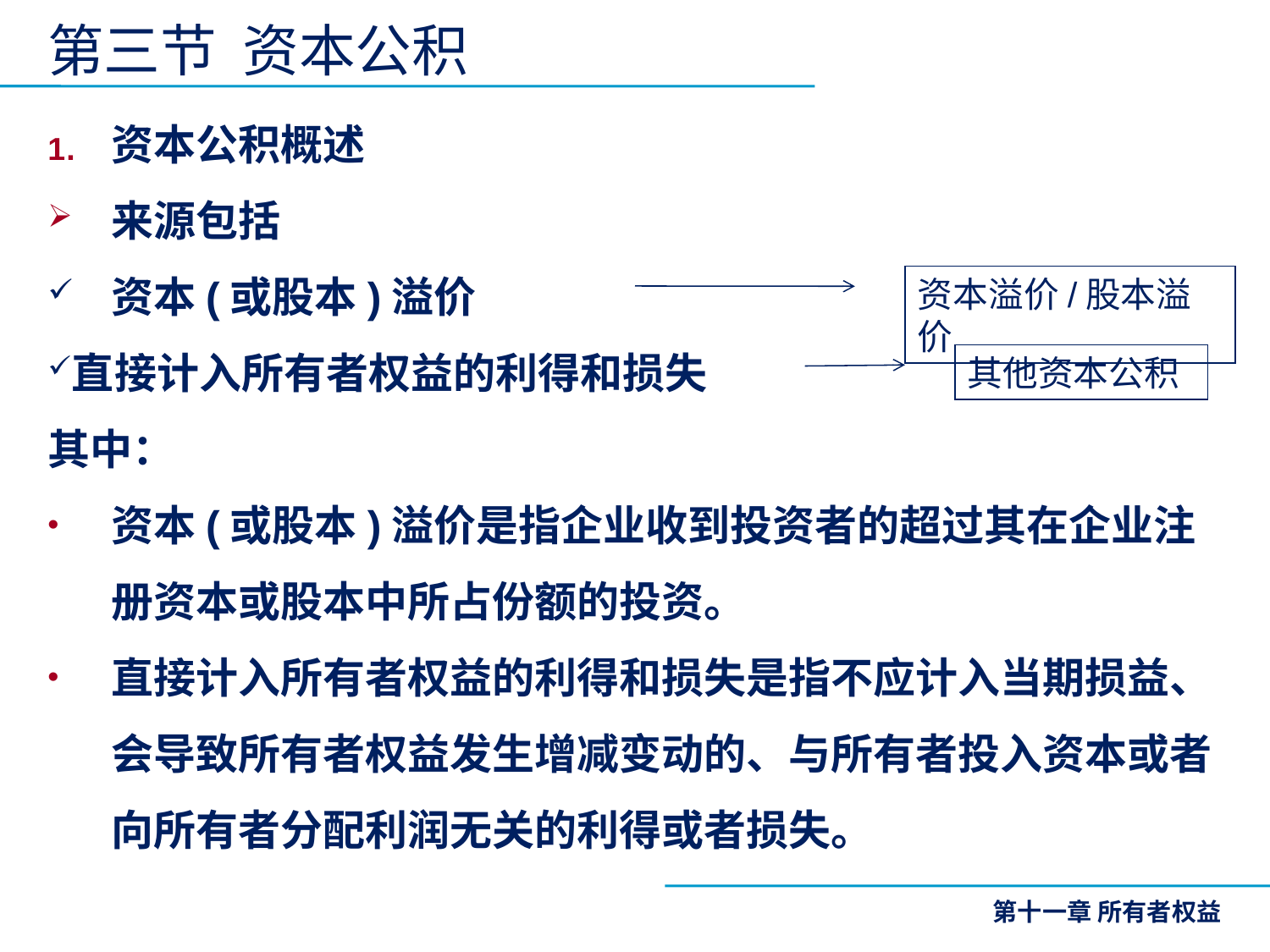

# 第三节  资本公积
资本公积概述
来源包括
资本(或股本)溢价
直接计入所有者权益的利得和损失
其中：
资本(或股本)溢价是指企业收到投资者的超过其在企业注册资本或股本中所占份额的投资。
直接计入所有者权益的利得和损失是指不应计入当期损益、会导致所有者权益发生增减变动的、与所有者投入资本或者向所有者分配利润无关的利得或者损失。
资本溢价/股本溢价
其他资本公积